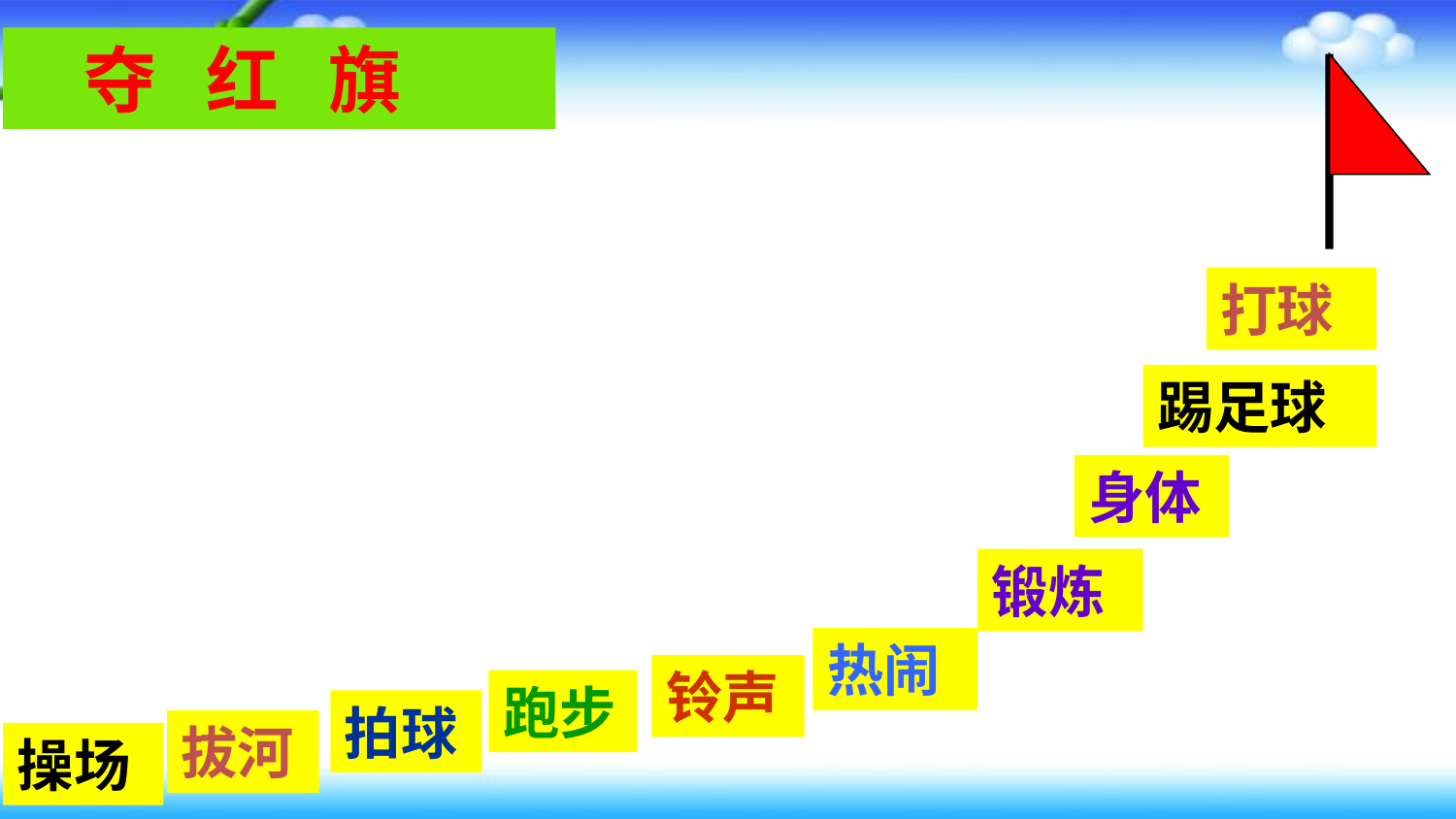

夺   红   旗

打球
踢足球
身体
锻炼
热闹
铃声
跑步
拍球
拔河
操场